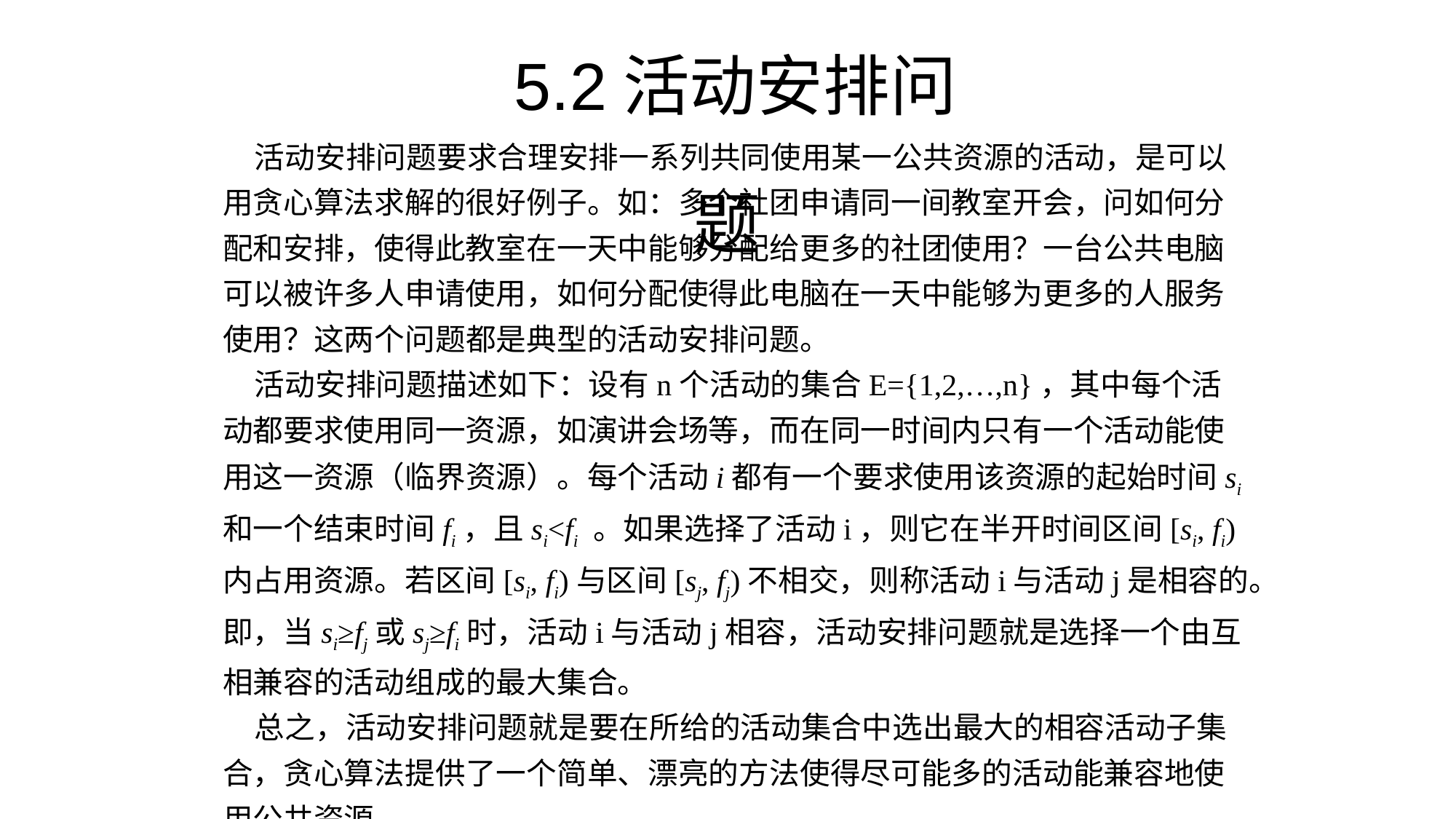

5.2活动安排问题
活动安排问题要求合理安排一系列共同使用某一公共资源的活动，是可以用贪心算法求解的很好例子。如：多个社团申请同一间教室开会，问如何分配和安排，使得此教室在一天中能够分配给更多的社团使用？一台公共电脑可以被许多人申请使用，如何分配使得此电脑在一天中能够为更多的人服务使用？这两个问题都是典型的活动安排问题。
活动安排问题描述如下：设有n个活动的集合E={1,2,…,n}，其中每个活动都要求使用同一资源，如演讲会场等，而在同一时间内只有一个活动能使用这一资源（临界资源）。每个活动i都有一个要求使用该资源的起始时间si和一个结束时间fi，且si<fi 。如果选择了活动i，则它在半开时间区间[si, fi)内占用资源。若区间[si, fi)与区间[sj, fj)不相交，则称活动i与活动j是相容的。即，当si≥fj或sj≥fi时，活动i与活动j相容，活动安排问题就是选择一个由互相兼容的活动组成的最大集合。
总之，活动安排问题就是要在所给的活动集合中选出最大的相容活动子集合，贪心算法提供了一个简单、漂亮的方法使得尽可能多的活动能兼容地使用公共资源。